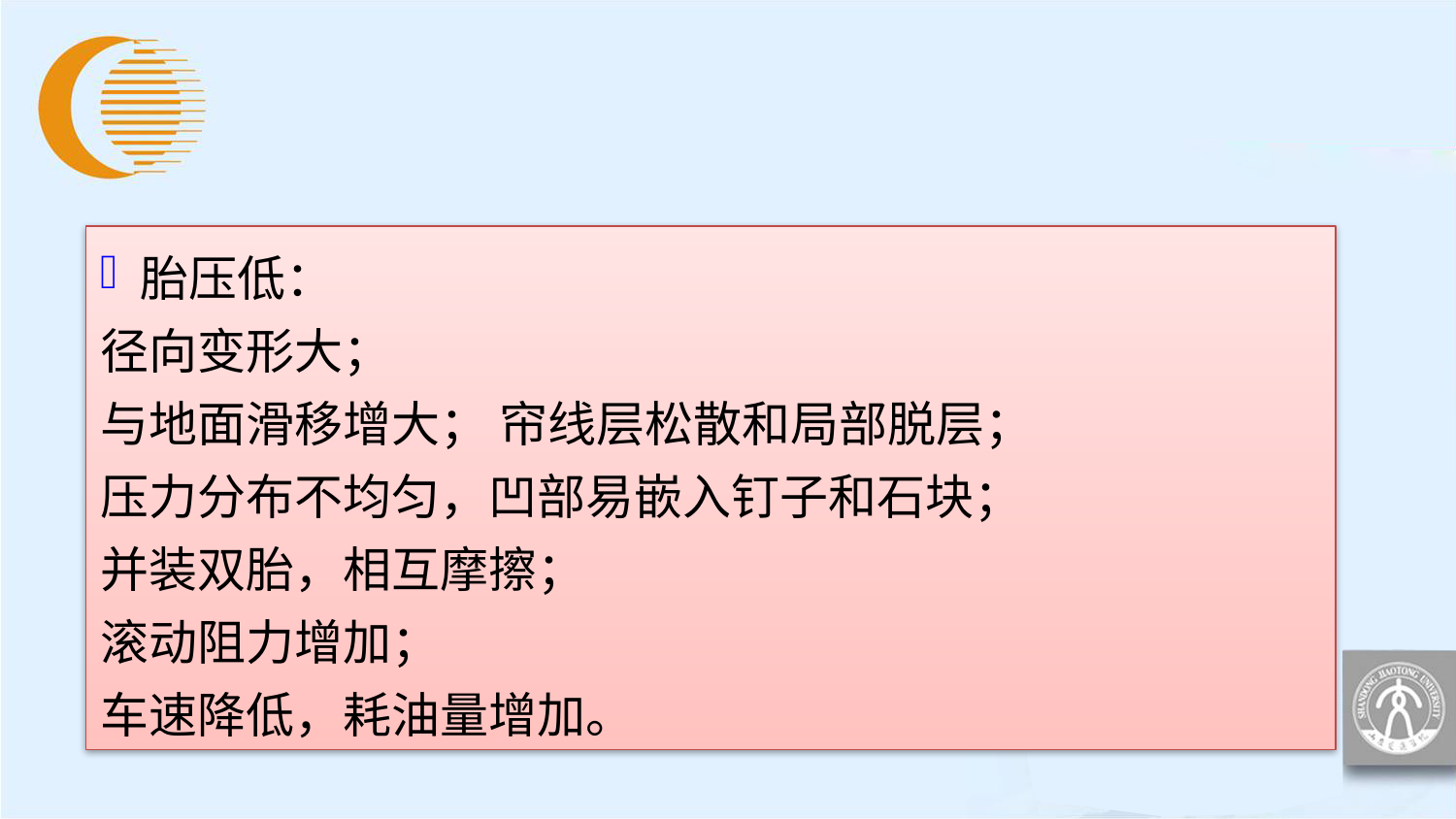

胎压低：
径向变形大；
与地面滑移增大； 帘线层松散和局部脱层；
压力分布不均匀，凹部易嵌入钉子和石块；
并装双胎，相互摩擦；
滚动阻力增加；
车速降低，耗油量增加。